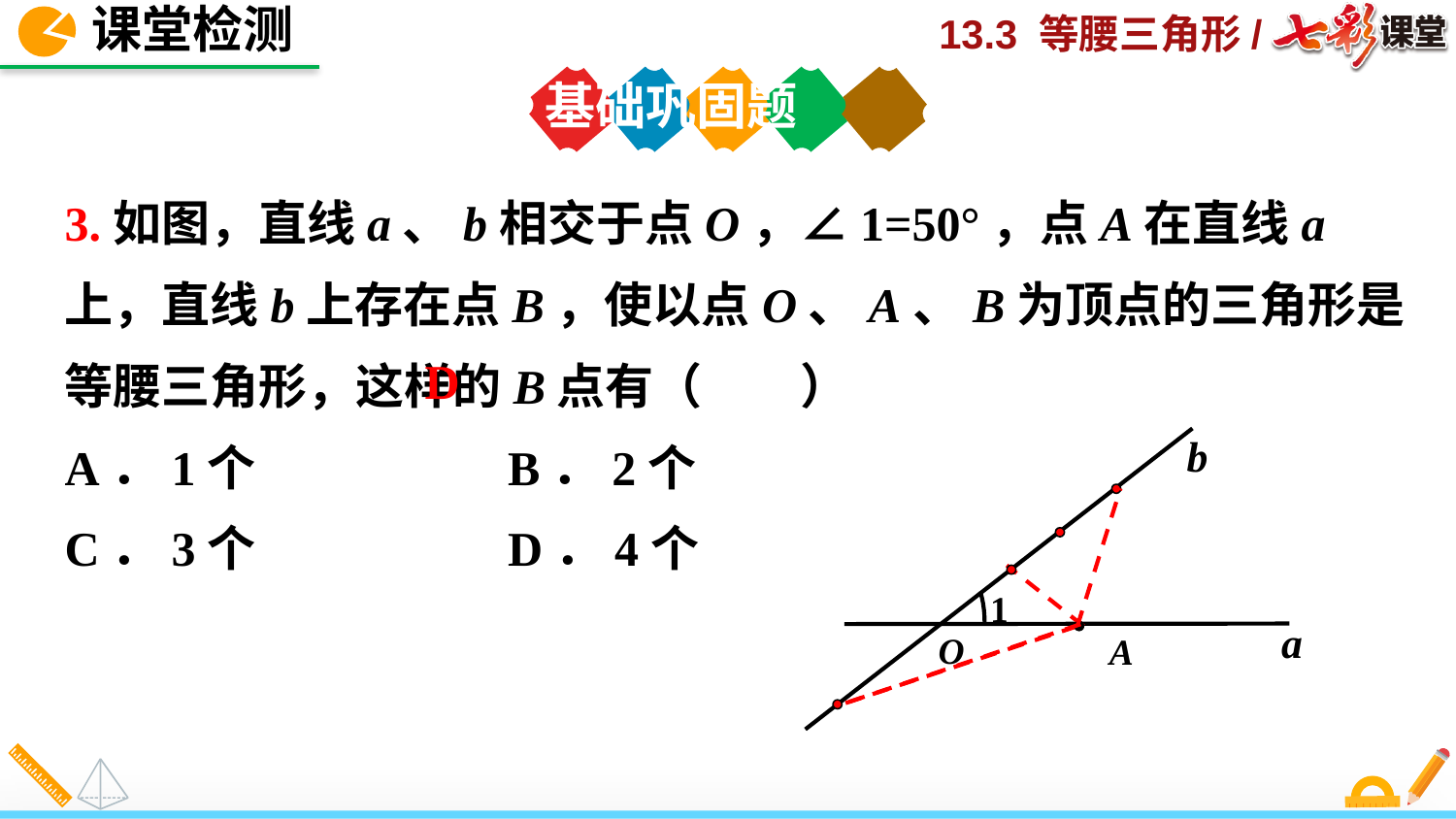

课堂检测

基础巩固题

3.如图，直线a、b相交于点O，∠1=50°，点A在直线a上，直线b上存在点B，使以点O、A、B为顶点的三角形是等腰三角形，这样的B点有（　　）
A．1个                      B．2个
C．3个                      D．4个
D
b

1

a
O

A